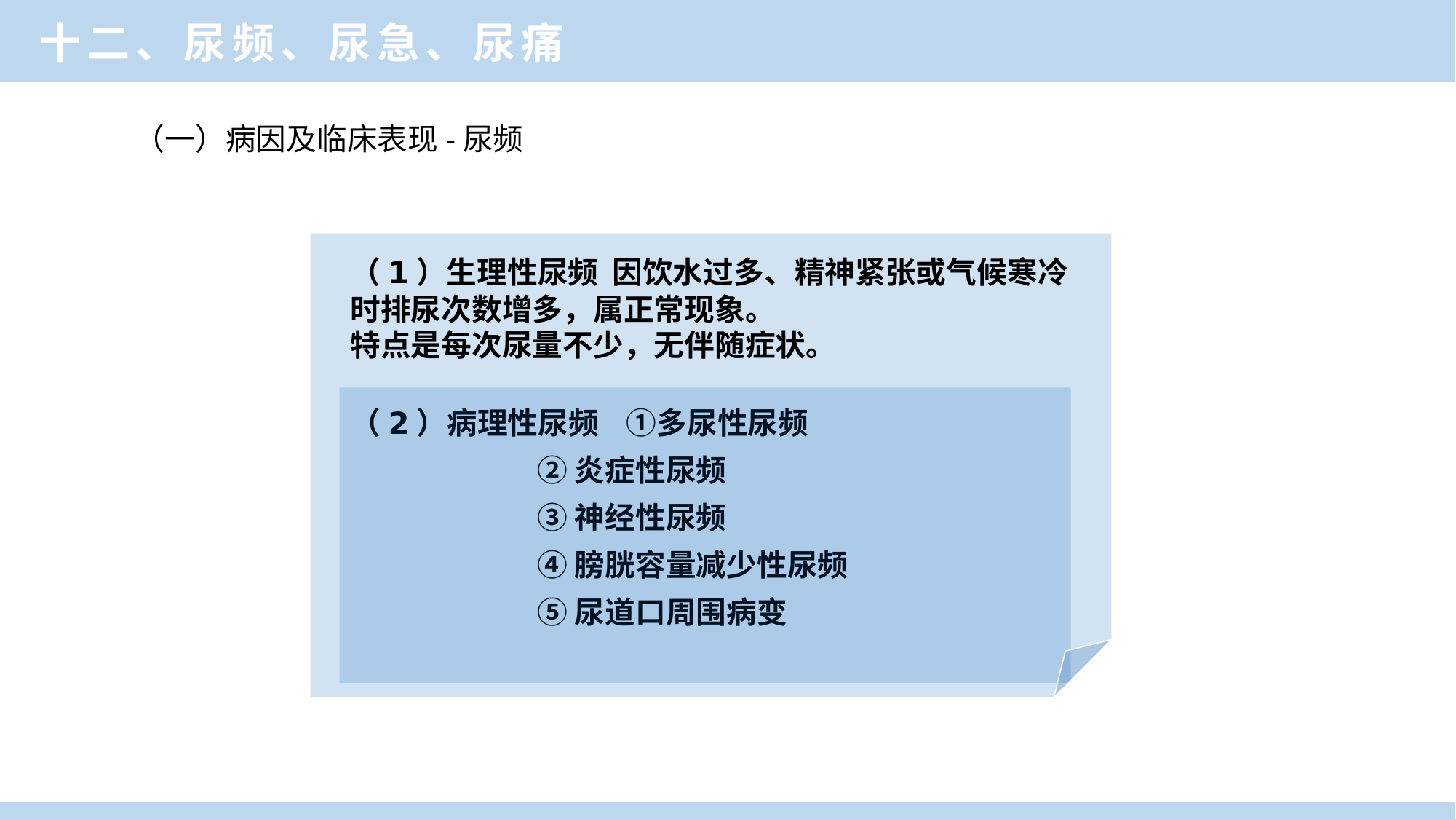

十二、尿频、尿急、尿痛
（一）病因及临床表现-尿频

（1）生理性尿频  因饮水过多、精神紧张或气候寒冷时排尿次数增多，属正常现象。
特点是每次尿量不少，无伴随症状。
（2）病理性尿频    ①多尿性尿频
                           ②炎症性尿频
                           ③神经性尿频
                           ④膀胱容量减少性尿频
                           ⑤尿道口周围病变